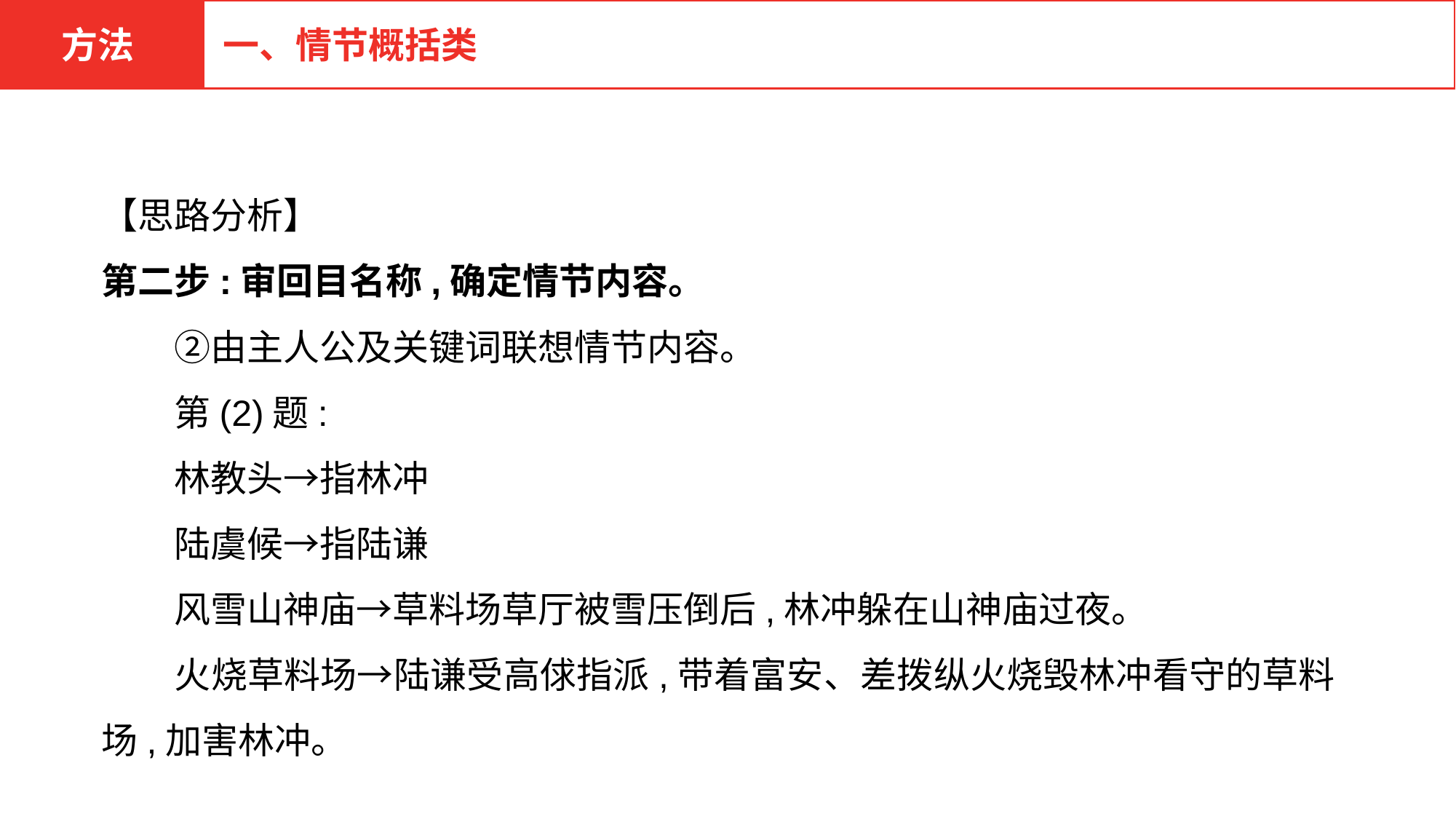

方法
一、情节概括类
【思路分析】
第二步:审回目名称,确定情节内容。
　　②由主人公及关键词联想情节内容。
　　第(2)题:
　　林教头→指林冲
　　陆虞候→指陆谦
　　风雪山神庙→草料场草厅被雪压倒后,林冲躲在山神庙过夜。
　　火烧草料场→陆谦受高俅指派,带着富安、差拨纵火烧毁林冲看守的草料场,加害林冲。